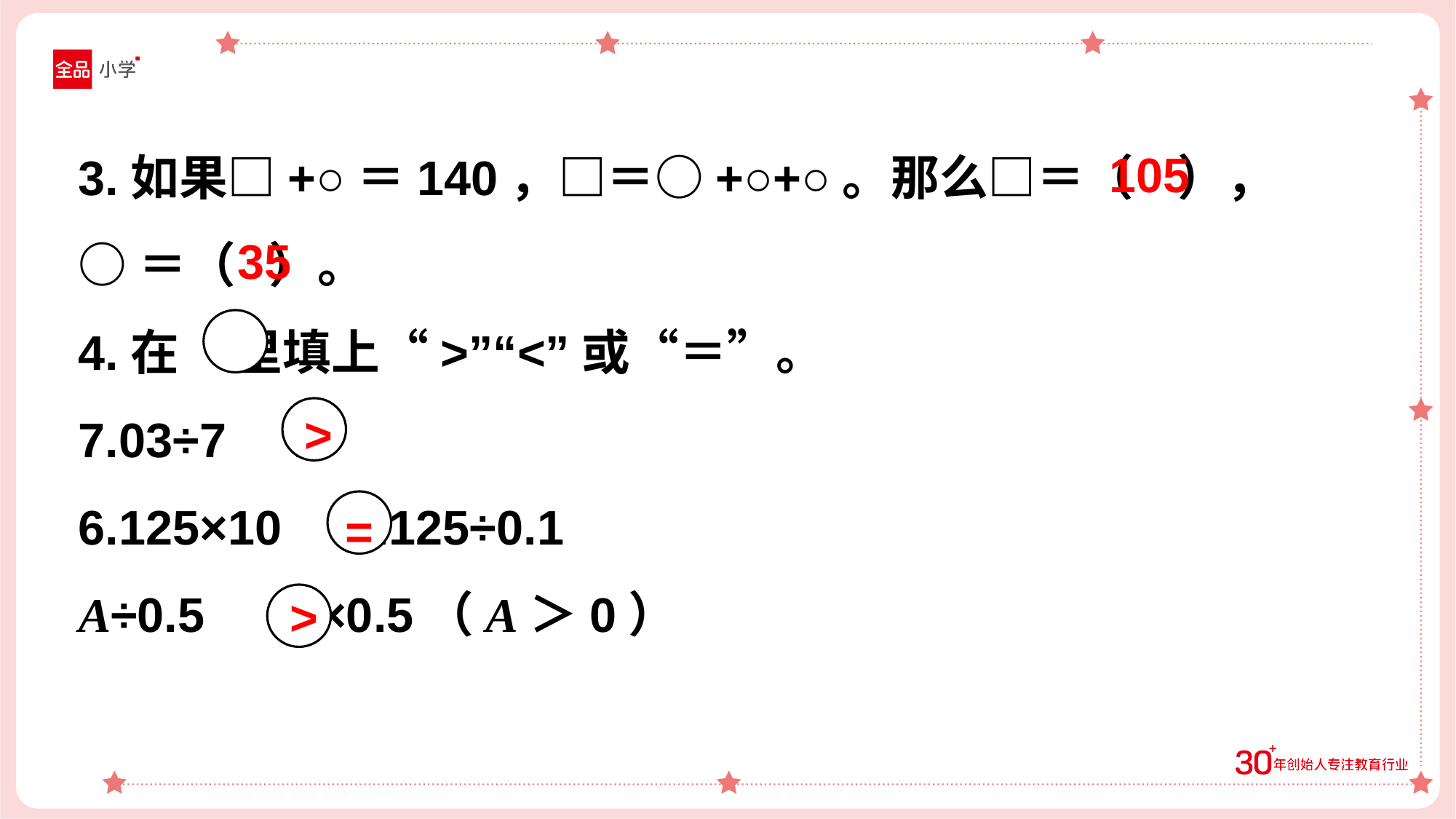

3.如果□+○＝140，□＝○+○+○。那么□＝（    ），
○＝（   ）。
4.在     里填上“>”“<”或“＝”。
7.03÷7     1
6.125×10     6.125÷0.1
A÷0.5      A×0.5（A＞0）
105
35

>

=

>